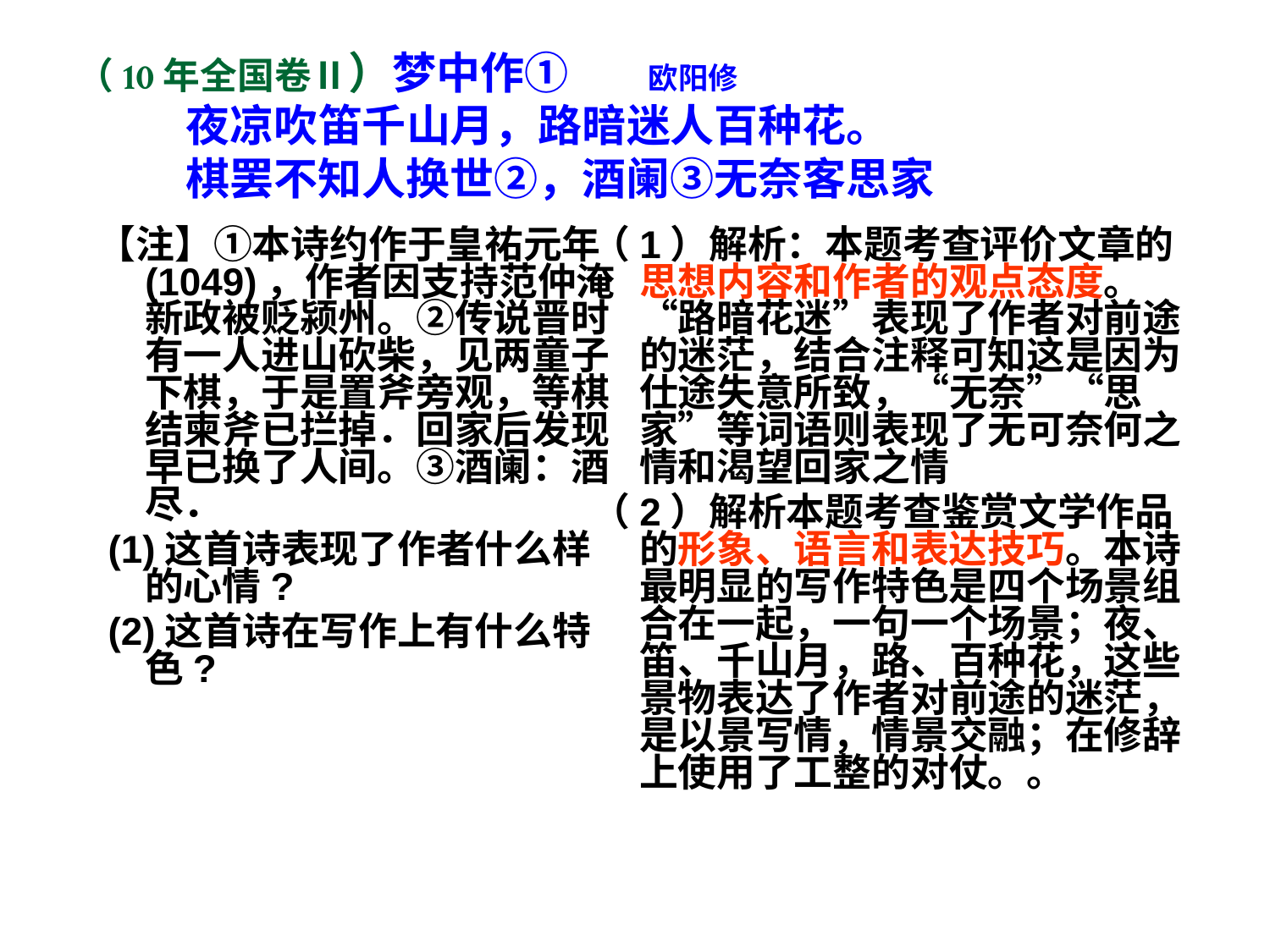

# （10年全国卷Ⅱ）梦中作①        欧阳修 夜凉吹笛千山月，路暗迷人百种花。 棋罢不知人换世②，酒阑③无奈客思家
【注】①本诗约作于皇祐元年(1049)，作者因支持范仲淹新政被贬颍州。②传说晋时有一人进山砍柴，见两童子下棋，于是置斧旁观，等棋结柬斧已拦掉．回家后发现早已换了人间。③酒阑：酒尽．
 (1)这首诗表现了作者什么样的心情?
 (2)这首诗在写作上有什么特色?
（1）解析：本题考查评价文章的思想内容和作者的观点态度。 “路暗花迷”表现了作者对前途的迷茫，结合注释可知这是因为仕途失意所致，“无奈”“思家”等词语则表现了无可奈何之情和渴望回家之情
（2）解析本题考查鉴赏文学作品的形象、语言和表达技巧。本诗最明显的写作特色是四个场景组合在一起，一句一个场景；夜、笛、千山月，路、百种花，这些景物表达了作者对前途的迷茫，是以景写情，情景交融；在修辞上使用了工整的对仗。。